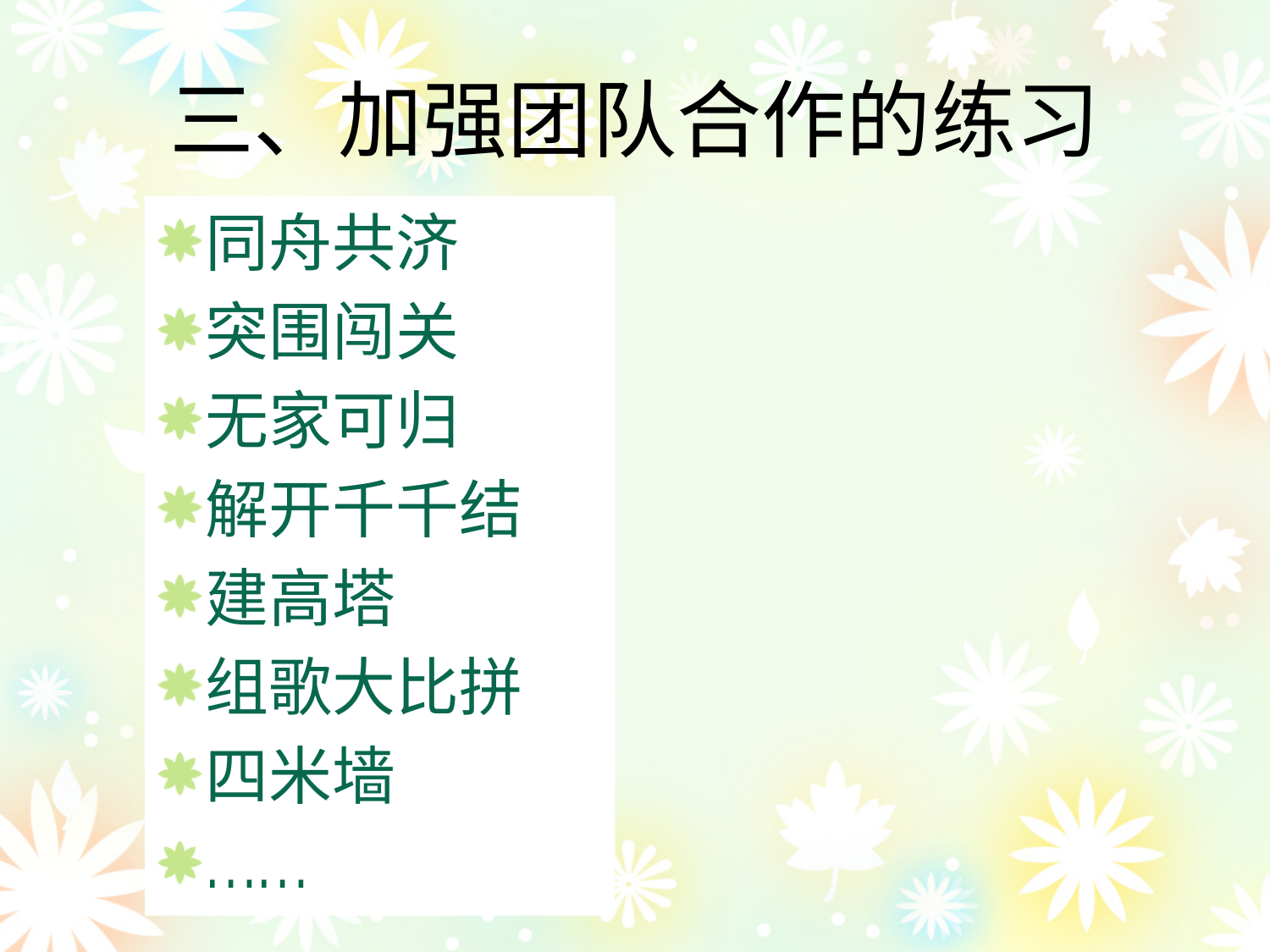

三、加强团队合作的练习
同舟共济
突围闯关
无家可归
解开千千结
建高塔
组歌大比拼
四米墙
……